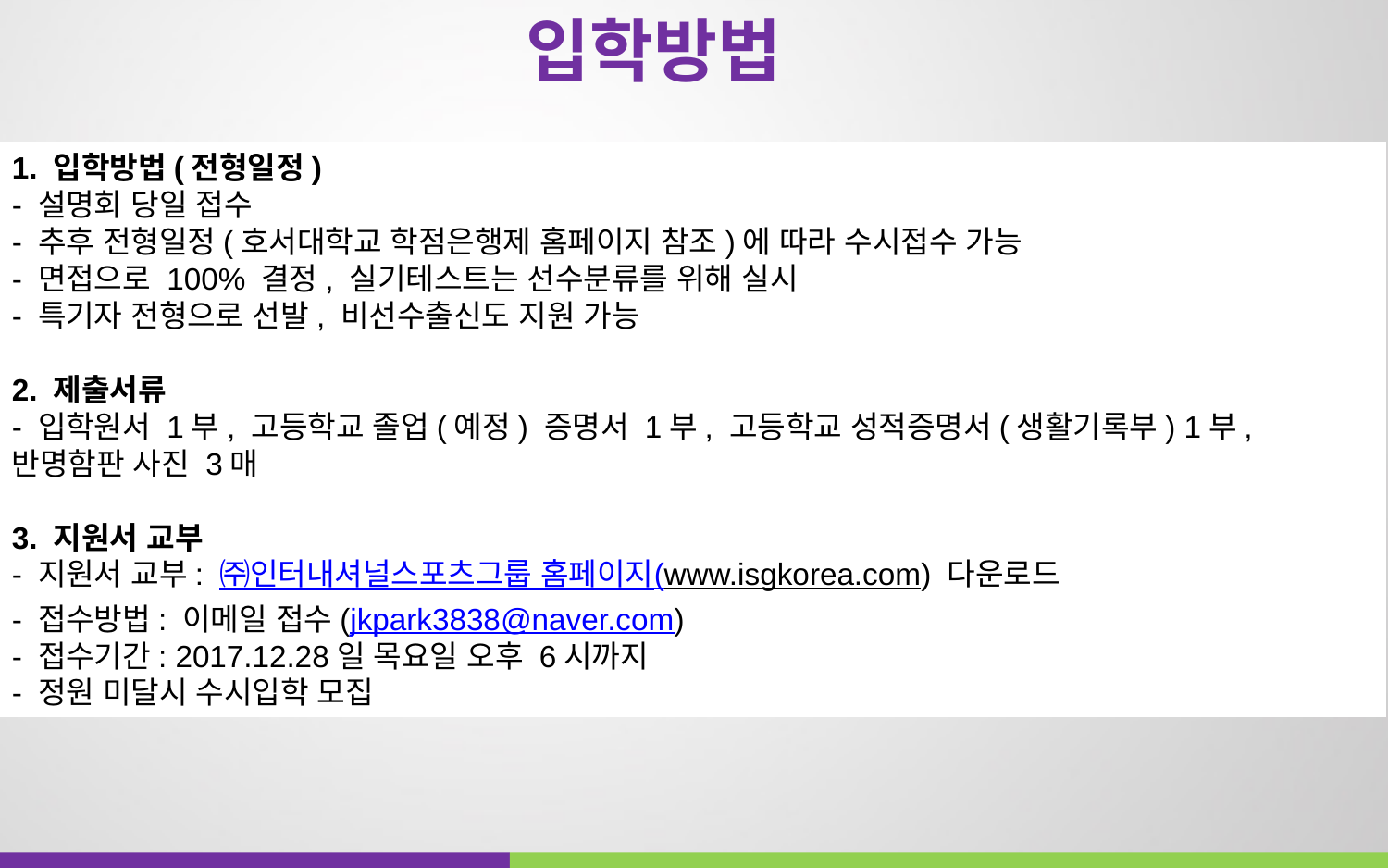

입학방법

1. 입학방법(전형일정)
- 설명회 당일 접수
- 추후 전형일정(호서대학교 학점은행제 홈페이지 참조)에 따라 수시접수 가능
- 면접으로 100% 결정, 실기테스트는 선수분류를 위해 실시
- 특기자 전형으로 선발, 비선수출신도 지원 가능

2. 제출서류
- 입학원서 1부, 고등학교 졸업(예정) 증명서 1부, 고등학교 성적증명서(생활기록부) 1부, 반명함판 사진 3매

3. 지원서 교부
- 지원서 교부: ㈜인터내셔널스포츠그룹 홈페이지(www.isgkorea.com) 다운로드
- 접수방법: 이메일 접수(jkpark3838@naver.com)
- 접수기간: 2017.12.28일 목요일 오후 6시까지
- 정원 미달시 수시입학 모집
Content
Content
Content
Content
Content
Content